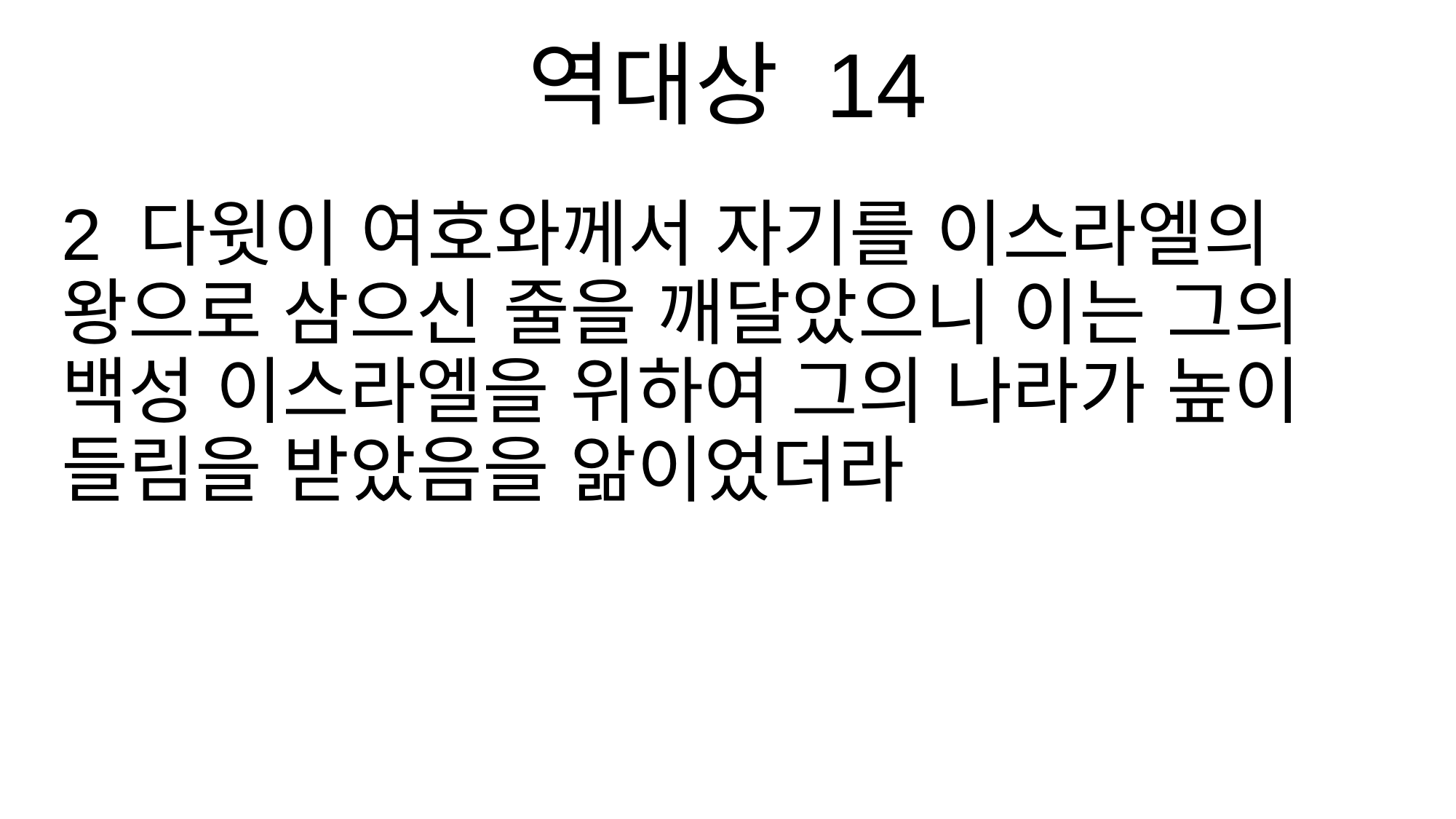

역대상 14
2 다윗이 여호와께서 자기를 이스라엘의 왕으로 삼으신 줄을 깨달았으니 이는 그의 백성 이스라엘을 위하여 그의 나라가 높이 들림을 받았음을 앎이었더라